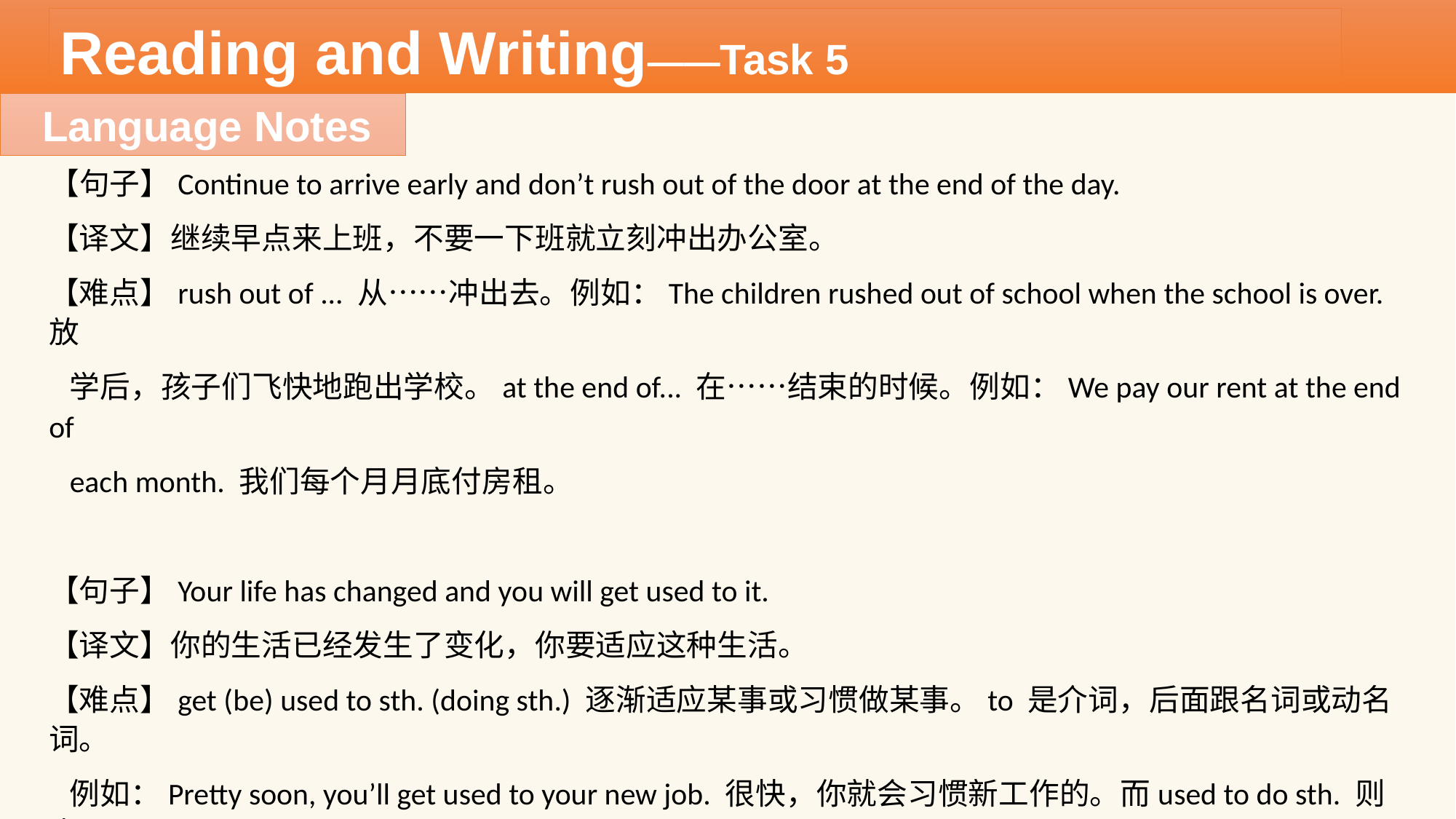

Reading and Writing——Task 5
Language Notes
【句子】Continue to arrive early and don’t rush out of the door at the end of the day.
【译文】继续早点来上班，不要一下班就立刻冲出办公室。
【难点】rush out of ... 从……冲出去。例如：The children rushed out of school when the school is over. 放
  学后，孩子们飞快地跑出学校。at the end of... 在……结束的时候。例如：We pay our rent at the end of
   each month. 我们每个月月底付房租。

【句子】Your life has changed and you will get used to it.
【译文】你的生活已经发生了变化，你要适应这种生活。
【难点】get (be) used to sth. (doing sth.) 逐渐适应某事或习惯做某事。to 是介词，后面跟名词或动名词。
  例如：Pretty soon, you’ll get used to your new job. 很快，你就会习惯新工作的。而used to do sth. 则表
   示过去常常做某事，曾经做某事。例如：He used to be a teacher in our school. 他曾经是我们学校的一
   位老师。